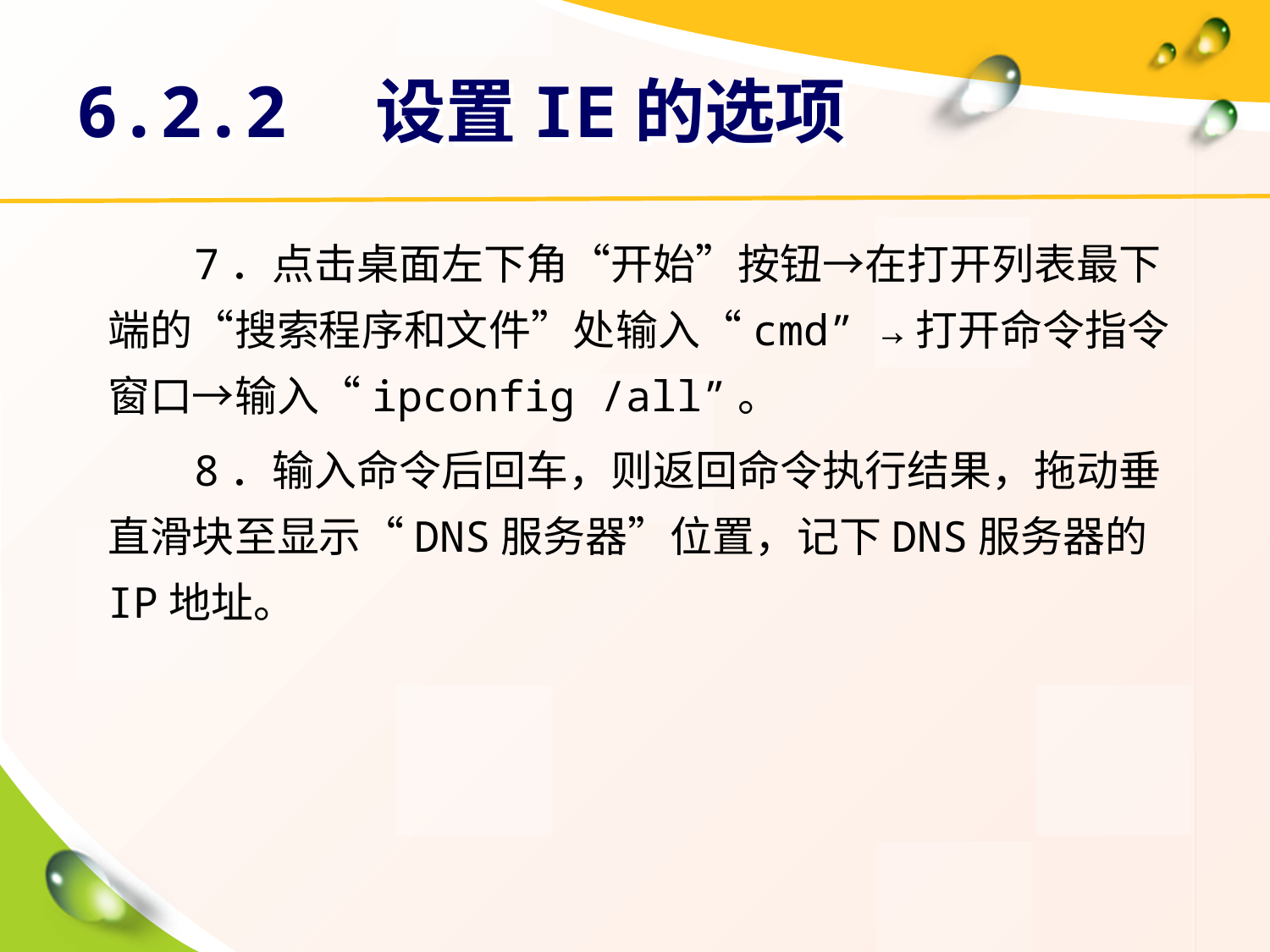

# 6.2.2　设置IE的选项
7．点击桌面左下角“开始”按钮→在打开列表最下端的“搜索程序和文件”处输入“cmd” →打开命令指令窗口→输入“ipconfig /all”。
8．输入命令后回车，则返回命令执行结果，拖动垂直滑块至显示“DNS服务器”位置，记下DNS服务器的IP地址。